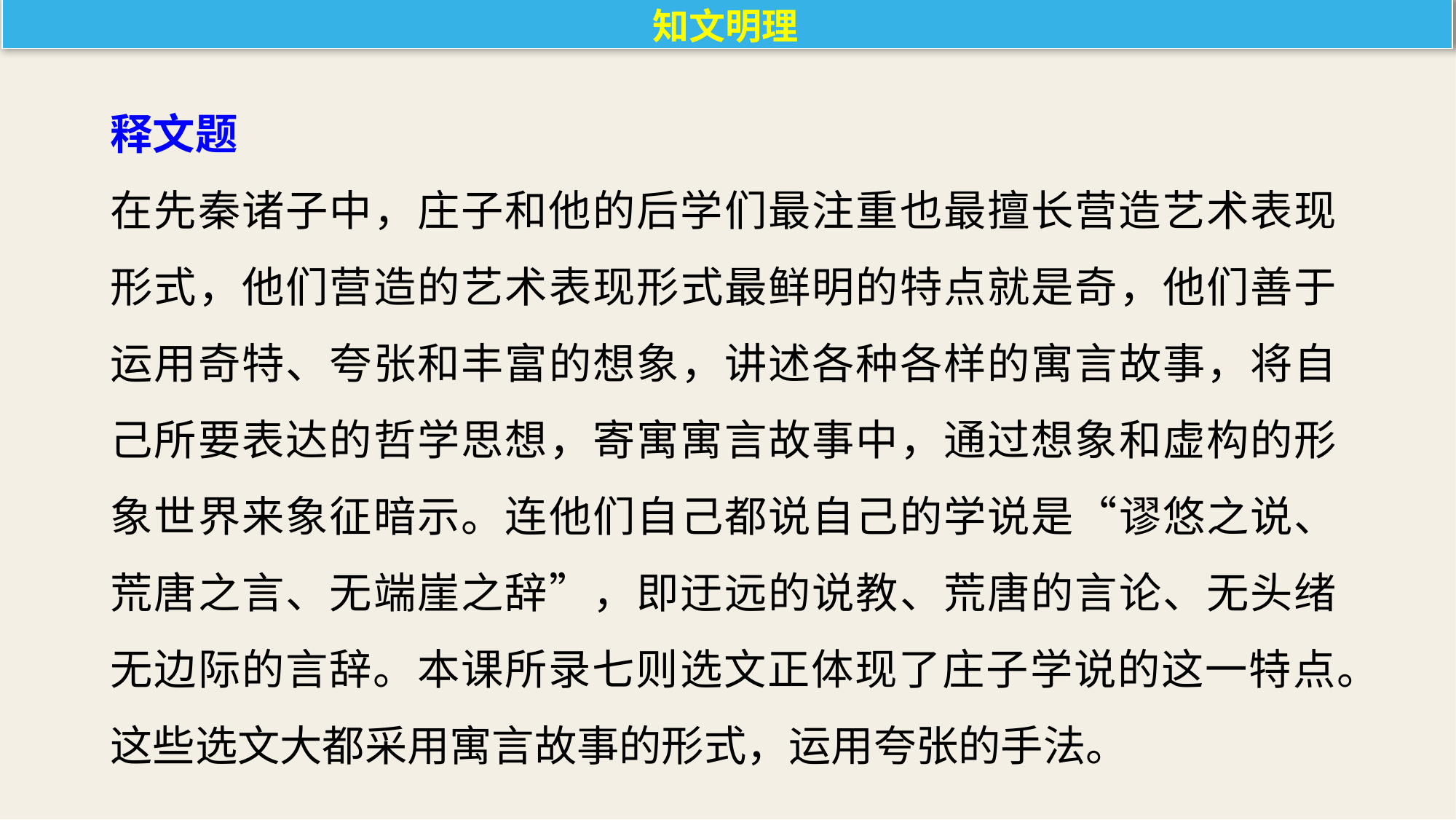

知文明理
释文题
在先秦诸子中，庄子和他的后学们最注重也最擅长营造艺术表现形式，他们营造的艺术表现形式最鲜明的特点就是奇，他们善于运用奇特、夸张和丰富的想象，讲述各种各样的寓言故事，将自己所要表达的哲学思想，寄寓寓言故事中，通过想象和虚构的形象世界来象征暗示。连他们自己都说自己的学说是“谬悠之说、荒唐之言、无端崖之辞”，即迂远的说教、荒唐的言论、无头绪无边际的言辞。本课所录七则选文正体现了庄子学说的这一特点。这些选文大都采用寓言故事的形式，运用夸张的手法。